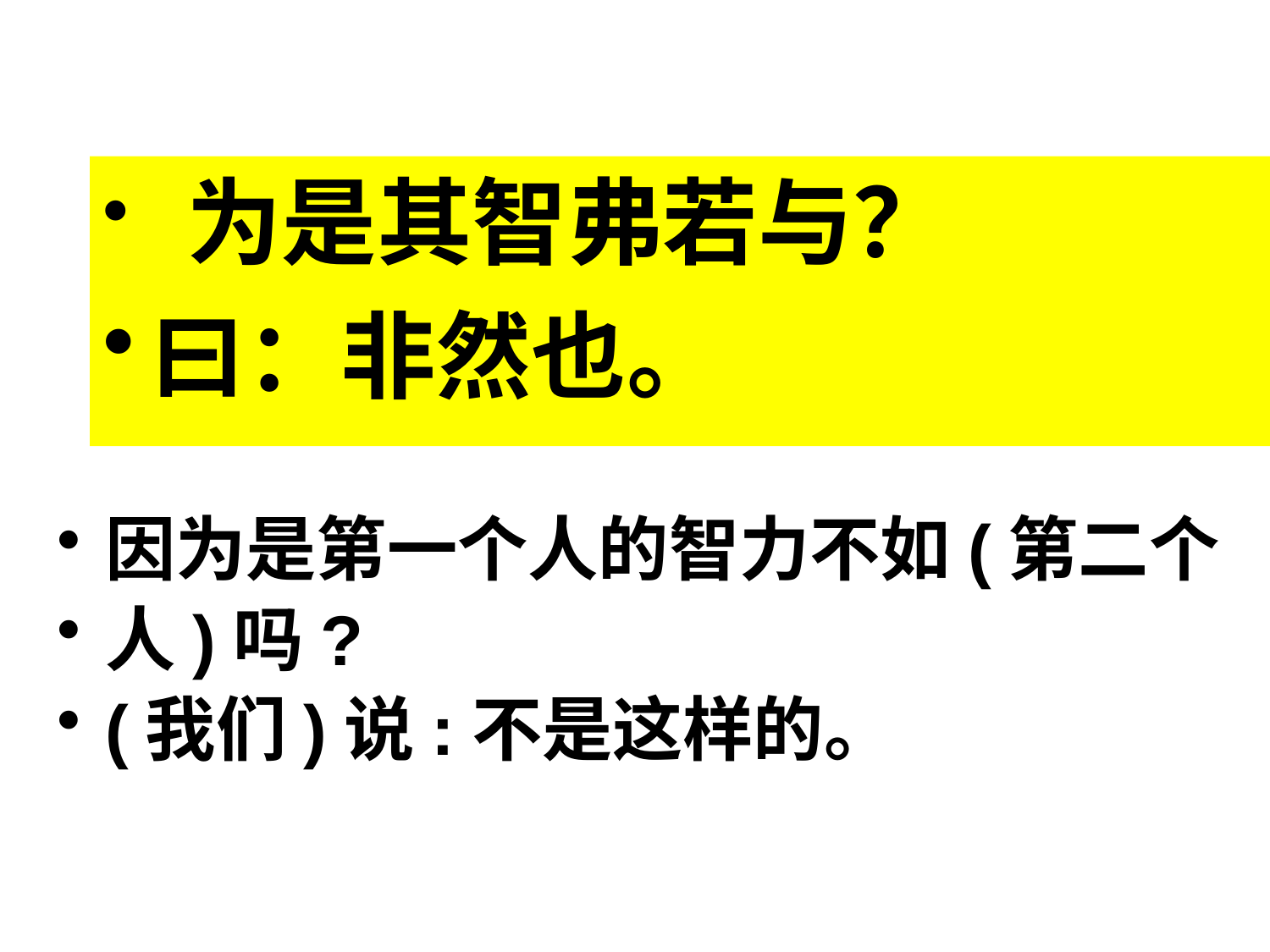

为是其智弗若与？
曰：非然也。
因为是第一个人的智力不如(第二个
人)吗?
(我们)说:不是这样的。